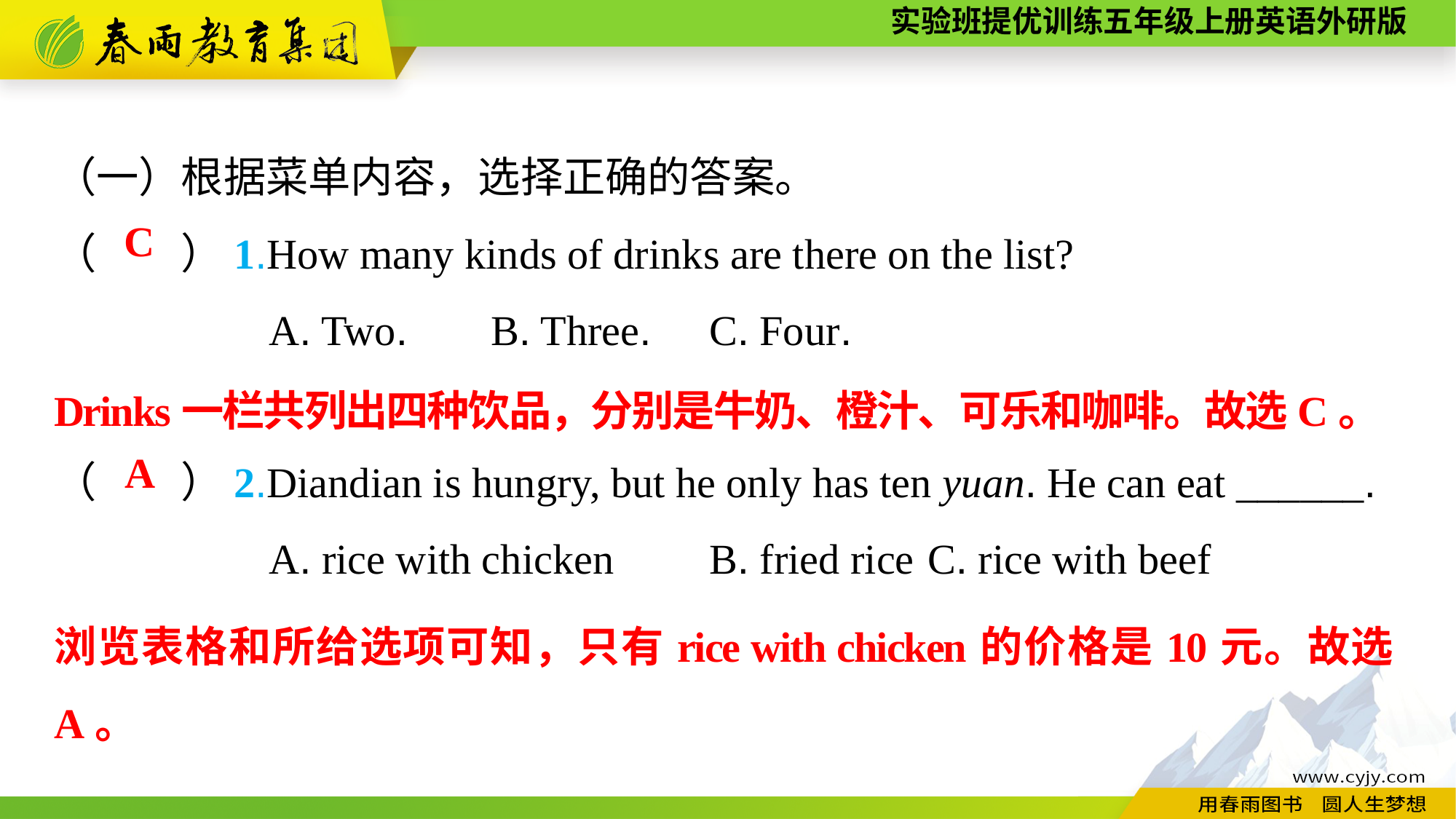

（一）根据菜单内容，选择正确的答案。
（　　）1.How many kinds of drinks are there on the list?
A. Two.	B. Three.	C. Four.

（　　）2.Diandian is hungry, but he only has ten yuan. He can eat ______.
A. rice with chicken	B. fried rice	C. rice with beef
C
Drinks一栏共列出四种饮品，分别是牛奶、橙汁、可乐和咖啡。故选C。
A
浏览表格和所给选项可知，只有rice with chicken的价格是10元。故选A。